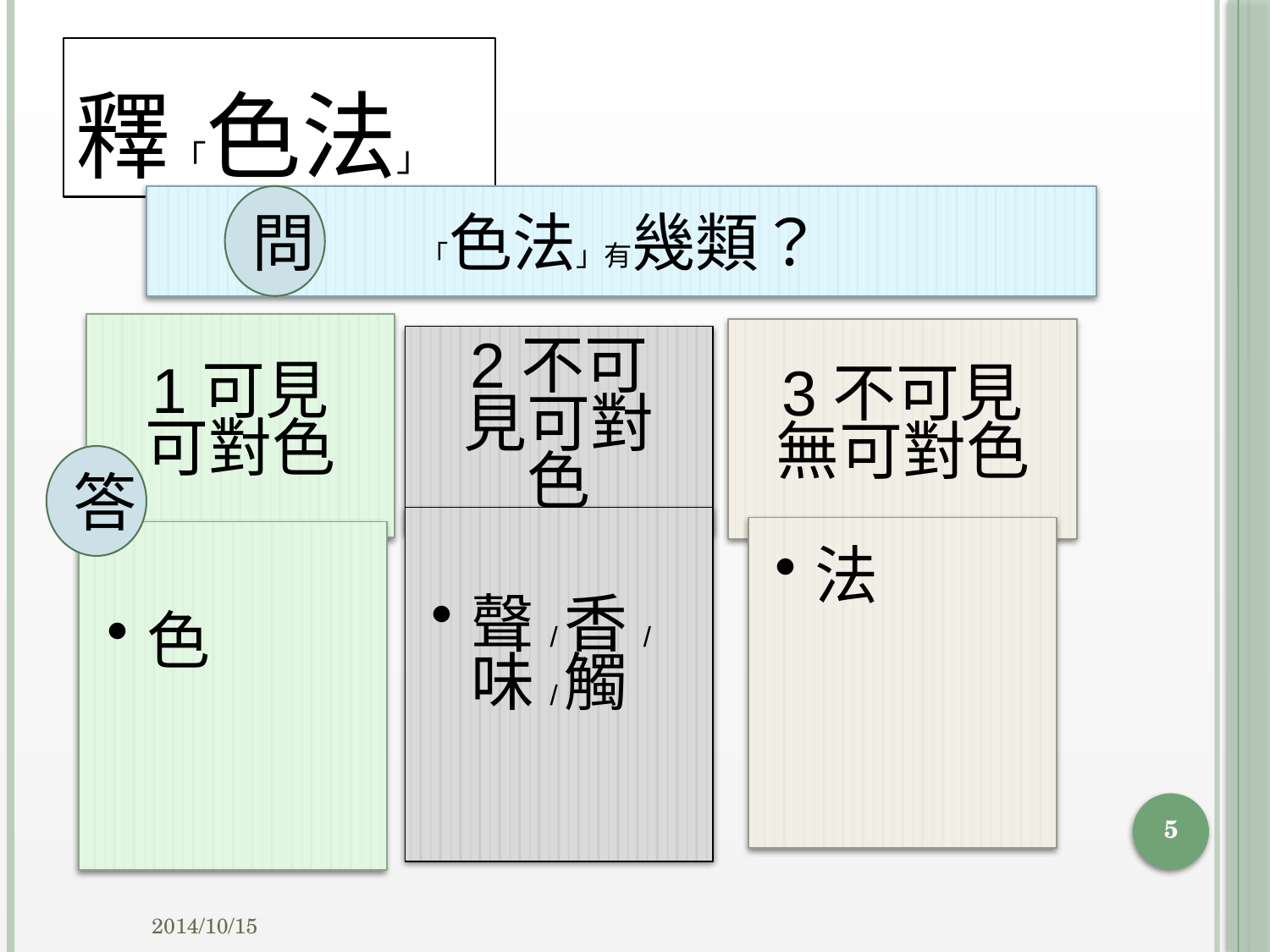

# 釋「色法」
「色法」有幾類？
問
1可見可對色

色

2不可見可對色

聲/香/  味/觸
3不可見無可對色
法
答
5
2014/10/15